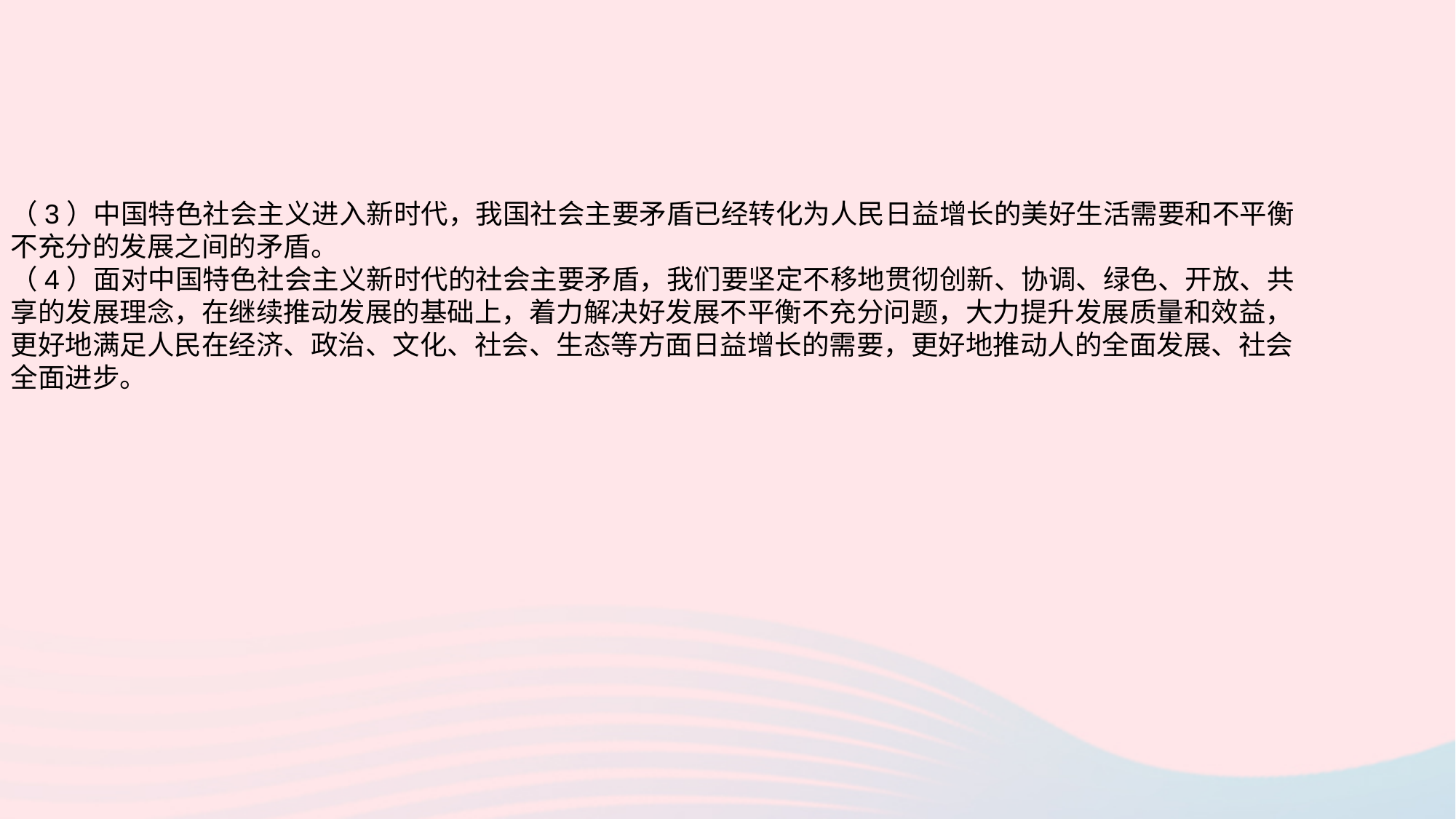

（3）中国特色社会主义进入新时代，我国社会主要矛盾已经转化为人民日益增长的美好生活需要和不平衡不充分的发展之间的矛盾。
（4）面对中国特色社会主义新时代的社会主要矛盾，我们要坚定不移地贯彻创新、协调、绿色、开放、共享的发展理念，在继续推动发展的基础上，着力解决好发展不平衡不充分问题，大力提升发展质量和效益，更好地满足人民在经济、政治、文化、社会、生态等方面日益增长的需要，更好地推动人的全面发展、社会全面进步。